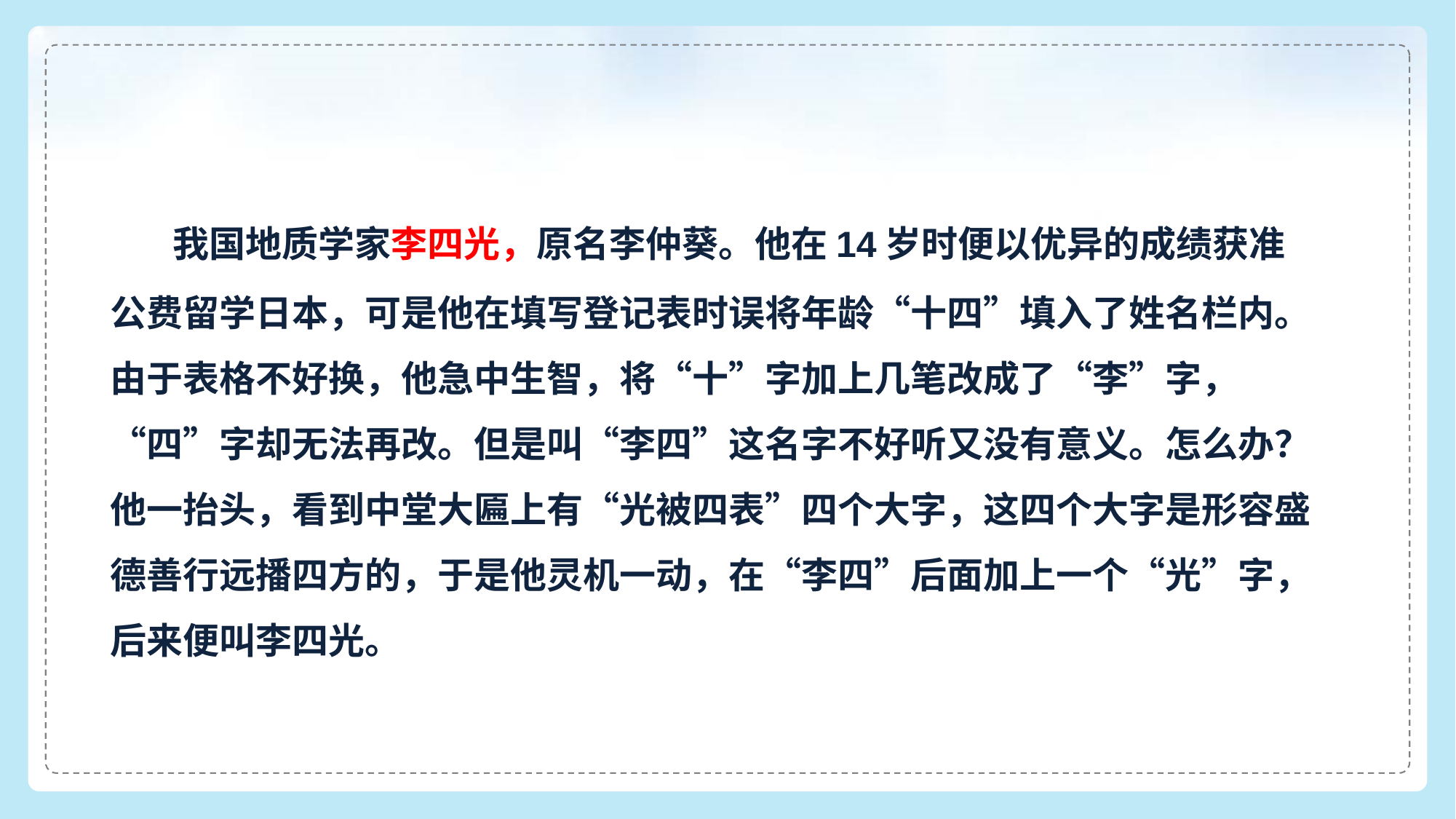

我国地质学家李四光，原名李仲葵。他在14岁时便以优异的成绩获准公费留学日本，可是他在填写登记表时误将年龄“十四”填入了姓名栏内。由于表格不好换，他急中生智，将“十”字加上几笔改成了“李”字，“四”字却无法再改。但是叫“李四”这名字不好听又没有意义。怎么办？他一抬头，看到中堂大匾上有“光被四表”四个大字，这四个大字是形容盛德善行远播四方的，于是他灵机一动，在“李四”后面加上一个“光”字，后来便叫李四光。